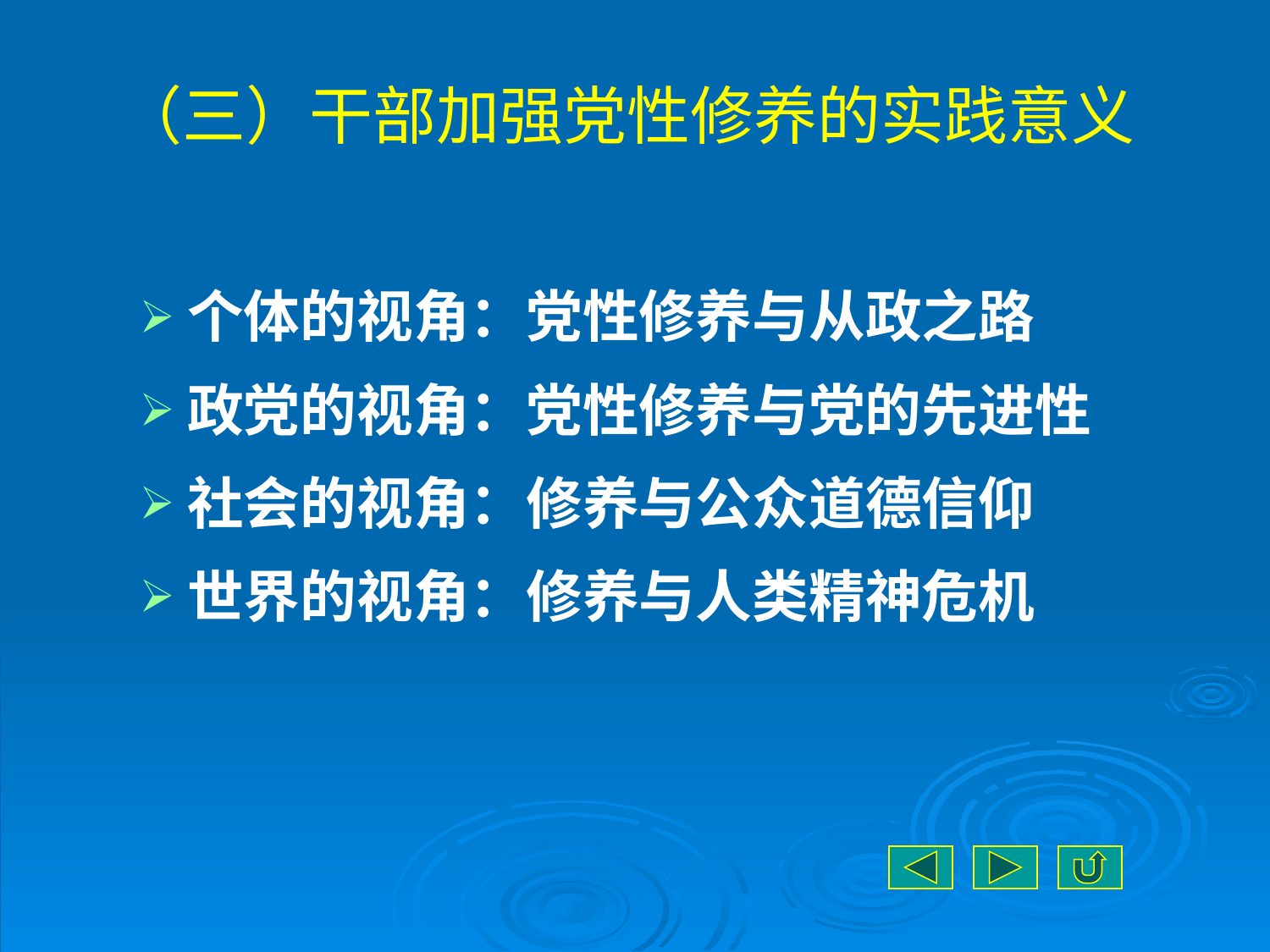

# （三）干部加强党性修养的实践意义
个体的视角：党性修养与从政之路
政党的视角：党性修养与党的先进性
社会的视角：修养与公众道德信仰
世界的视角：修养与人类精神危机